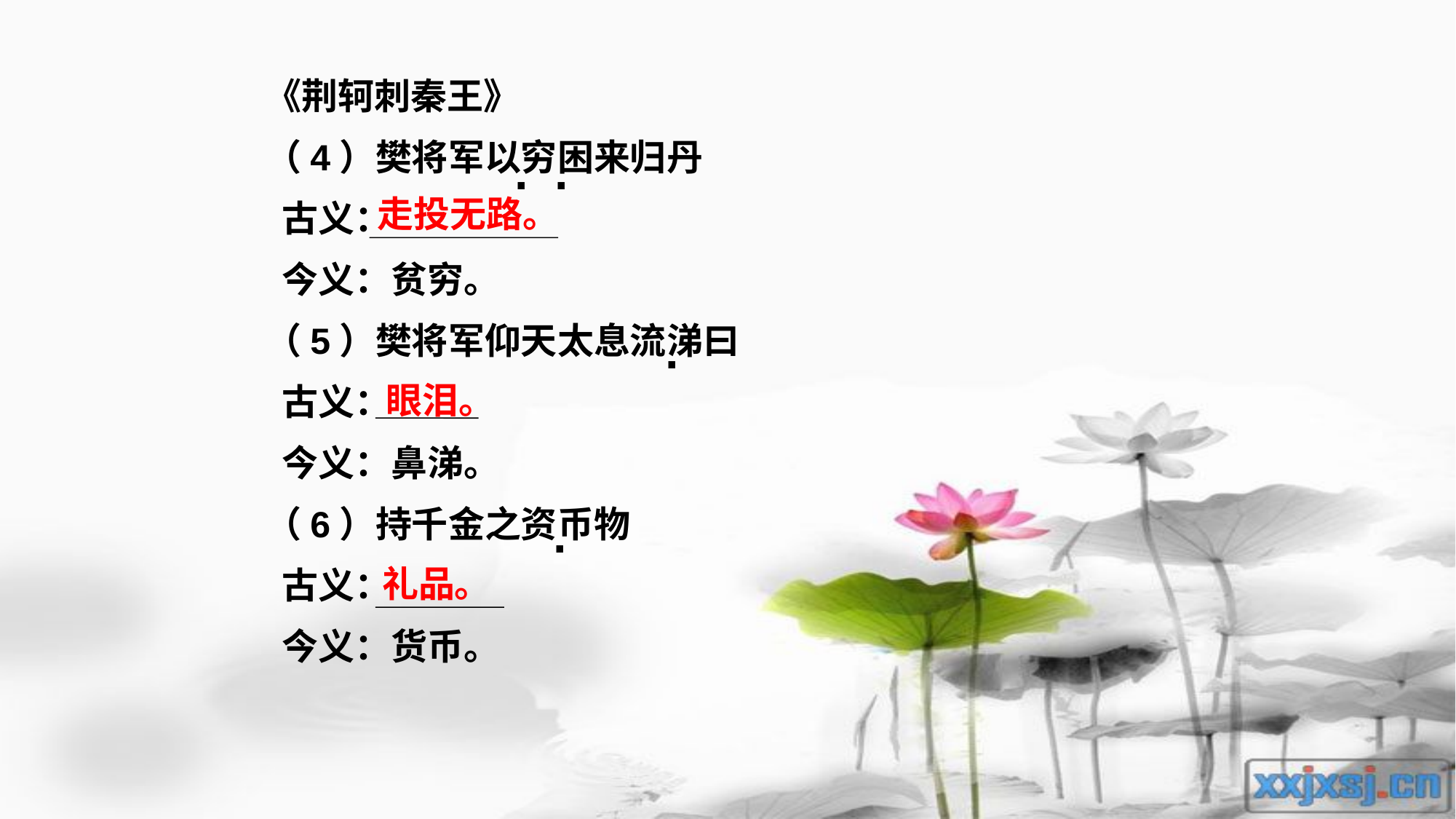

《荆轲刺秦王》
（4）樊将军以穷困来归丹
 古义：
 今义：贫穷。
（5）樊将军仰天太息流涕曰
 古义：
 今义：鼻涕。
（6）持千金之资币物
 古义：
 今义：货币。
.  .
走投无路。

.
眼泪。

.
礼品。